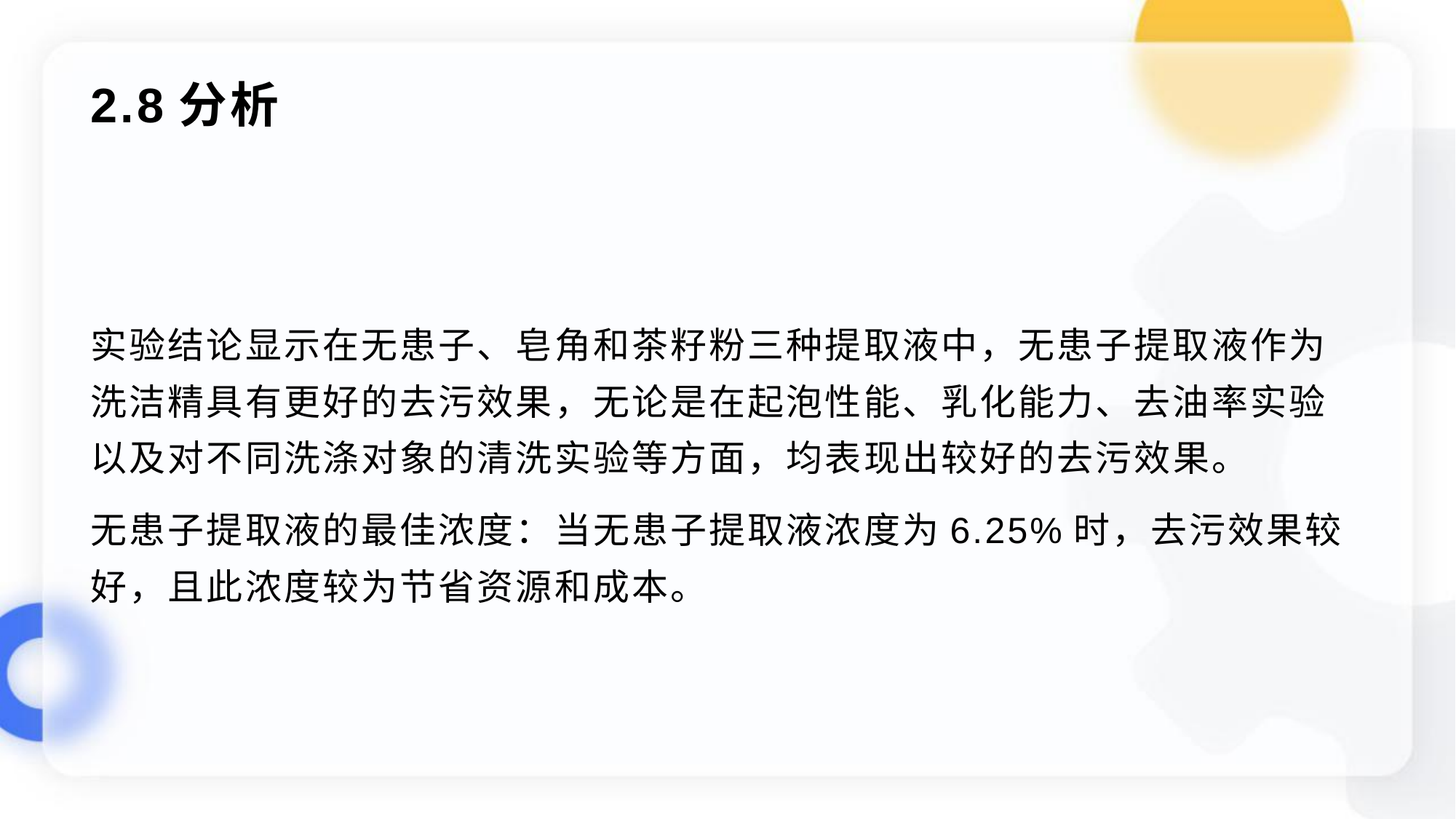

# 2.8分析
实验结论显示在无患子、皂角和茶籽粉三种提取液中，无患子提取液作为洗洁精具有更好的去污效果，无论是在起泡性能、乳化能力、去油率实验以及对不同洗涤对象的清洗实验等方面，均表现出较好的去污效果。
无患子提取液的最佳浓度：当无患子提取液浓度为6.25%时，去污效果较好，且此浓度较为节省资源和成本。